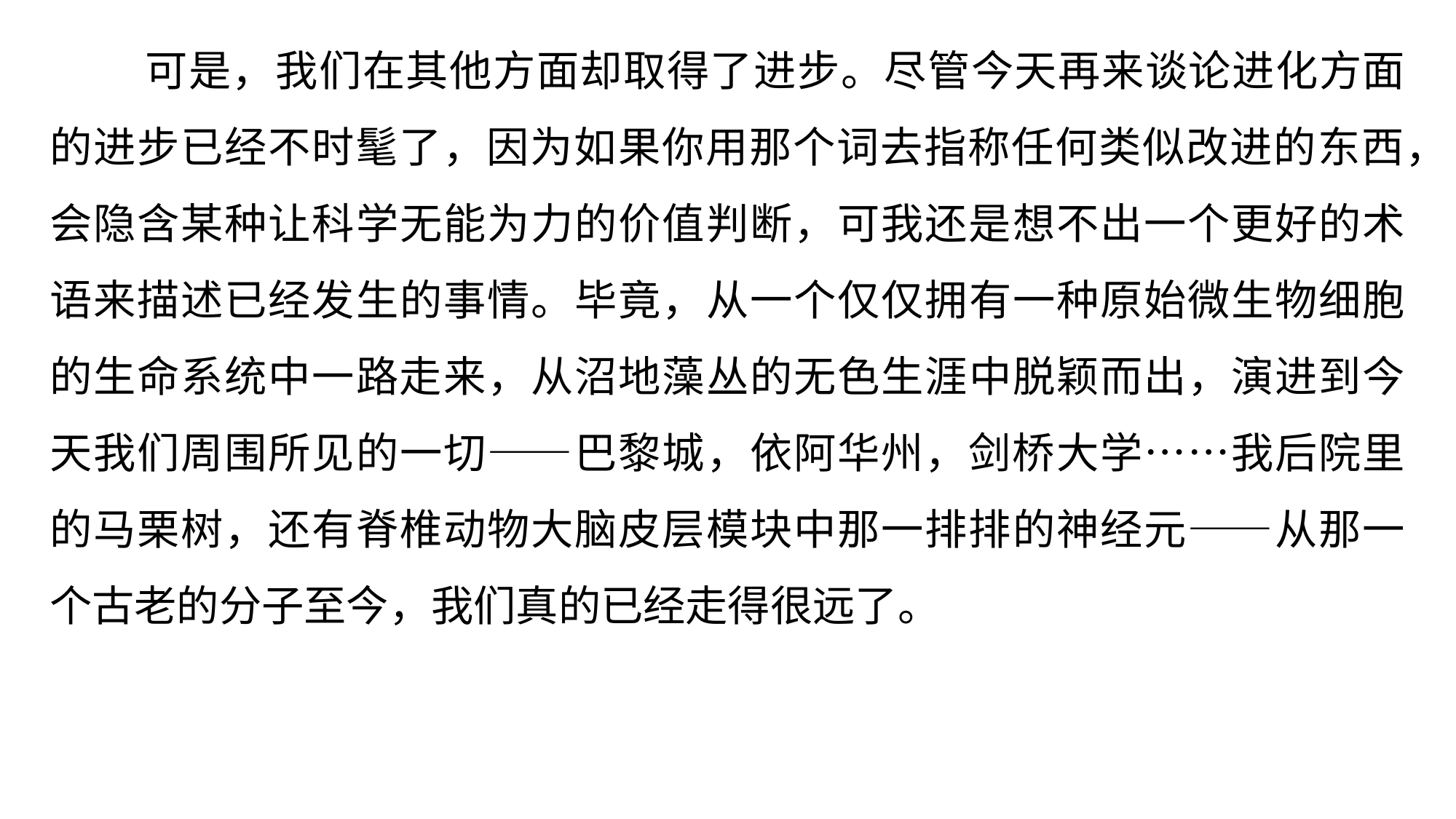

可是，我们在其他方面却取得了进步。尽管今天再来谈论进化方面的进步已经不时髦了，因为如果你用那个词去指称任何类似改进的东西，会隐含某种让科学无能为力的价值判断，可我还是想不出一个更好的术语来描述已经发生的事情。毕竟，从一个仅仅拥有一种原始微生物细胞的生命系统中一路走来，从沼地藻丛的无色生涯中脱颖而出，演进到今天我们周围所见的一切——巴黎城，依阿华州，剑桥大学……我后院里的马栗树，还有脊椎动物大脑皮层模块中那一排排的神经元——从那一个古老的分子至今，我们真的已经走得很远了。